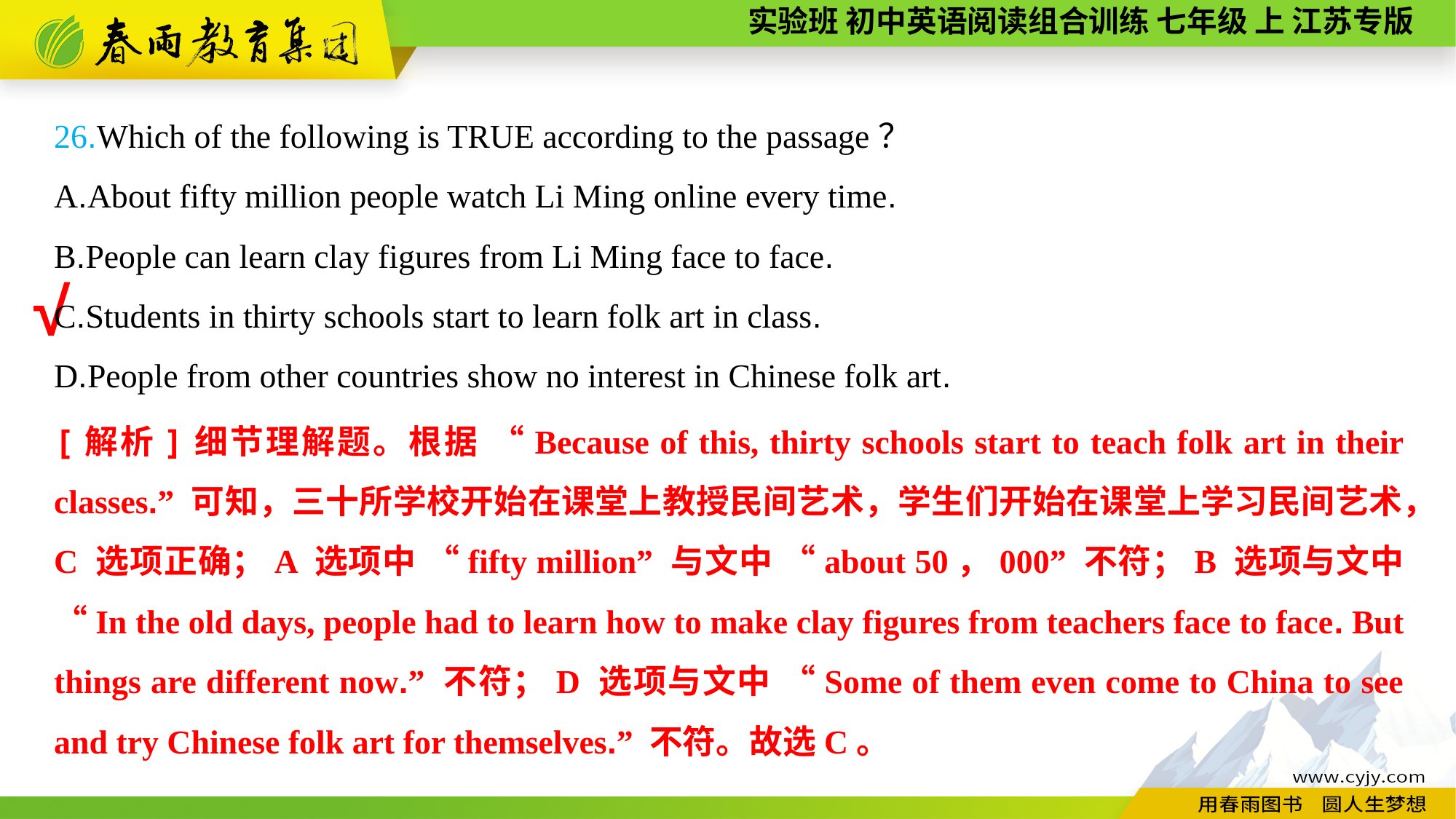

26.Which of the following is TRUE according to the passage？
A.About fifty million people watch Li Ming online every time.
B.People can learn clay figures from Li Ming face to face.
C.Students in thirty schools start to learn folk art in class.
D.People from other countries show no interest in Chinese folk art.
√
[解析]细节理解题。根据 “Because of this, thirty schools start to teach folk art in their classes.” 可知，三十所学校开始在课堂上教授民间艺术，学生们开始在课堂上学习民间艺术，C 选项正确；A 选项中 “fifty million” 与文中 “about 50，000” 不符；B 选项与文中 “In the old days, people had to learn how to make clay figures from teachers face to face. But things are different now.” 不符；D 选项与文中 “Some of them even come to China to see and try Chinese folk art for themselves.” 不符。故选C。